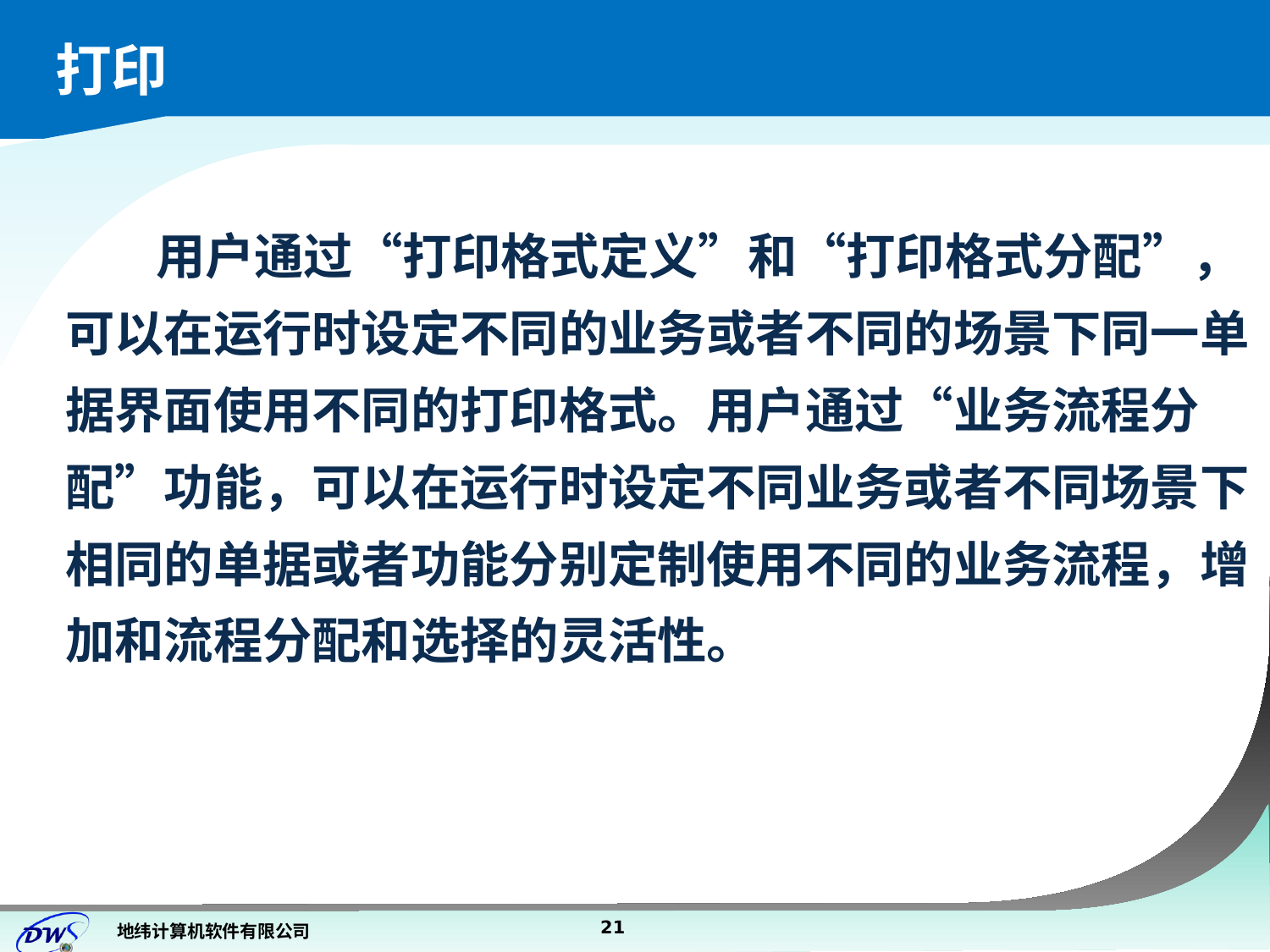

# 打印
       用户通过“打印格式定义”和“打印格式分配”，可以在运行时设定不同的业务或者不同的场景下同一单据界面使用不同的打印格式。用户通过“业务流程分配”功能，可以在运行时设定不同业务或者不同场景下相同的单据或者功能分别定制使用不同的业务流程，增加和流程分配和选择的灵活性。
21
地纬计算机软件有限公司